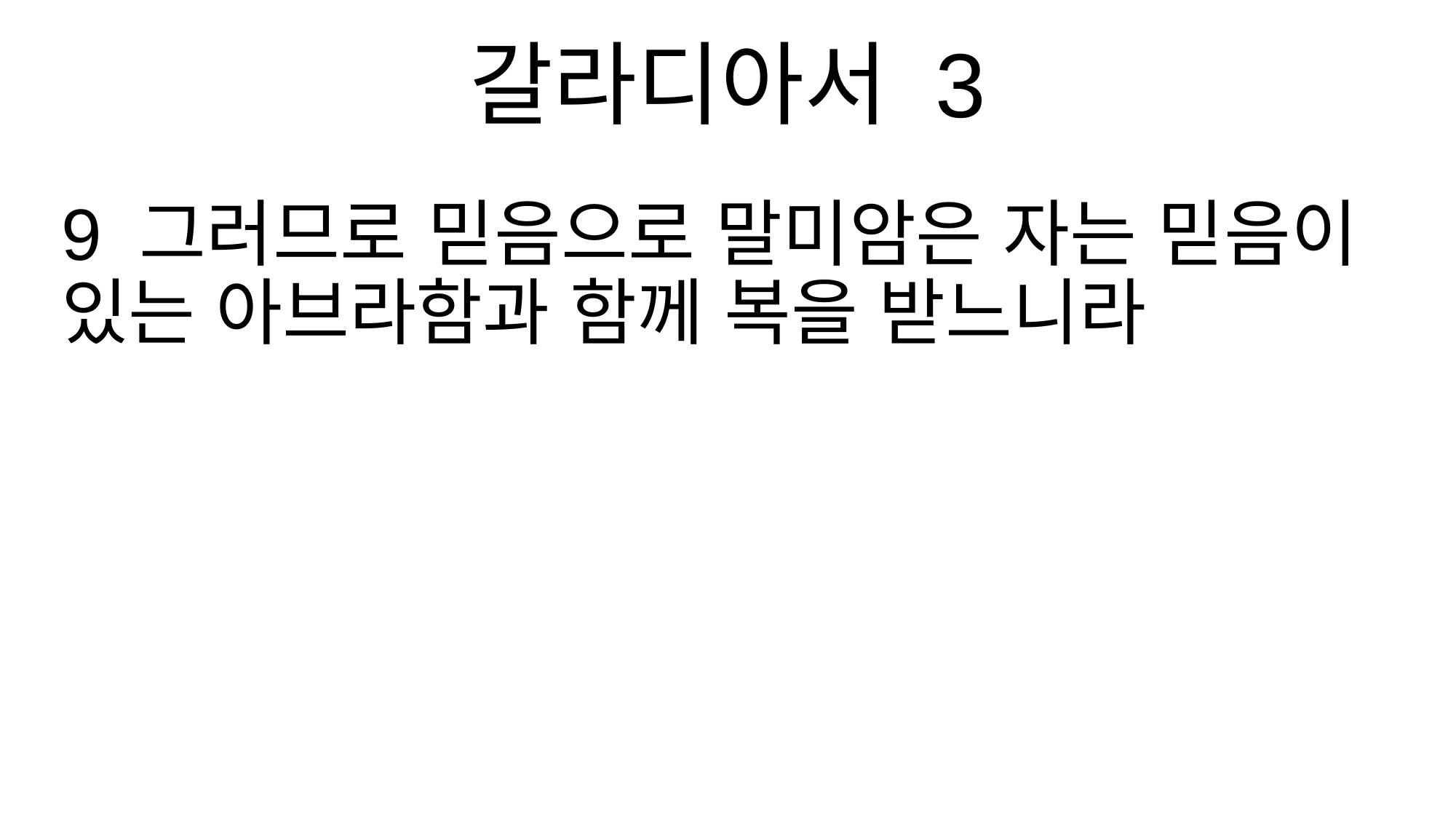

갈라디아서 3
9 그러므로 믿음으로 말미암은 자는 믿음이 있는 아브라함과 함께 복을 받느니라